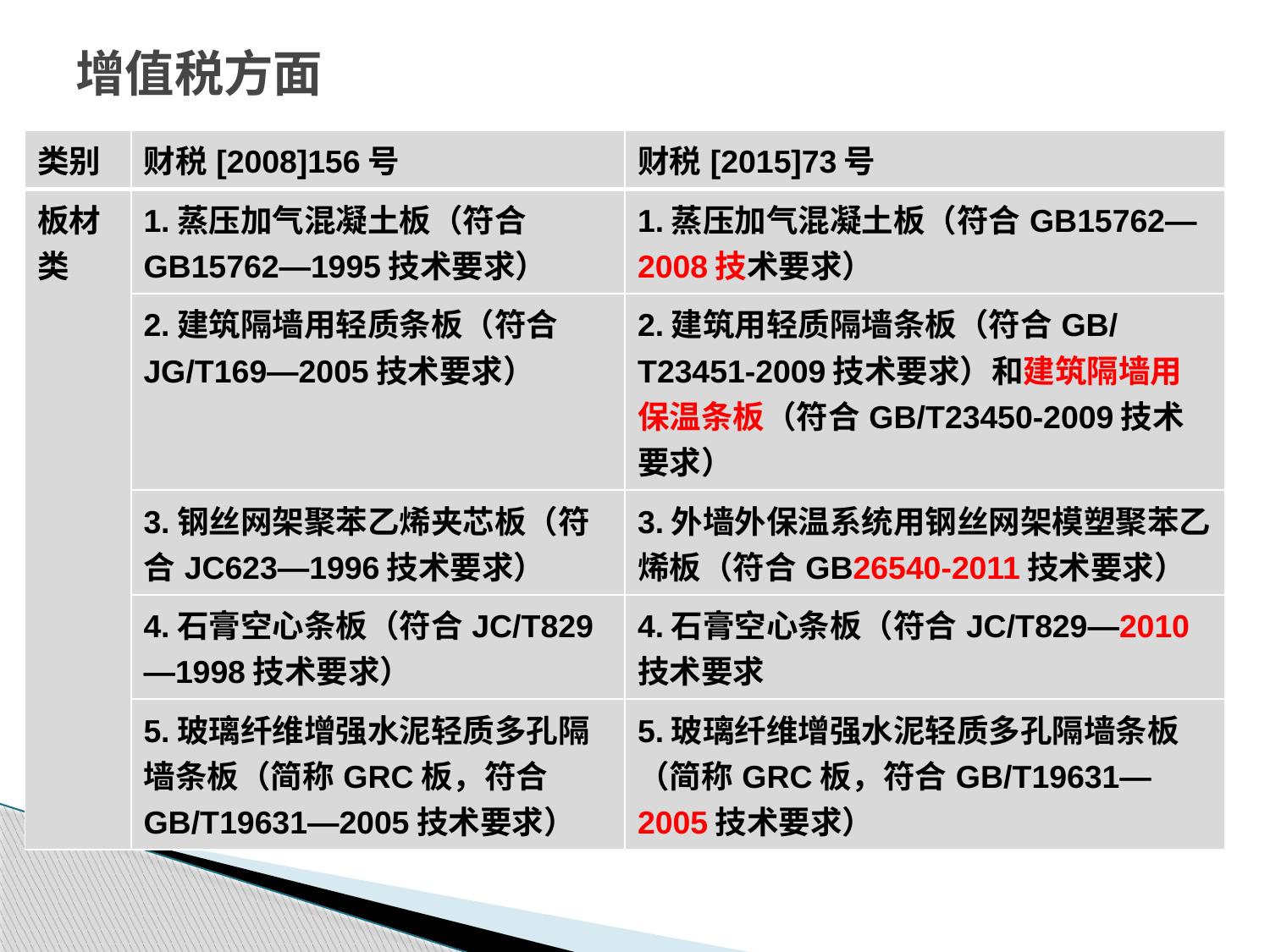

# 增值税方面
| 类别 | 财税[2008]156号 | 财税[2015]73号 |
| --- | --- | --- |
| 板材类 | 1.蒸压加气混凝土板（符合GB15762—1995技术要求） | 1.蒸压加气混凝土板（符合GB15762—2008技术要求） |
|  | 2.建筑隔墙用轻质条板（符合JG/T169—2005技术要求） | 2.建筑用轻质隔墙条板（符合GB/T23451-2009技术要求）和建筑隔墙用保温条板（符合GB/T23450-2009技术要求） |
|  | 3.钢丝网架聚苯乙烯夹芯板（符合JC623—1996技术要求） | 3.外墙外保温系统用钢丝网架模塑聚苯乙烯板（符合GB26540-2011技术要求） |
|  | 4.石膏空心条板（符合JC/T829—1998技术要求） | 4.石膏空心条板（符合JC/T829—2010技术要求 |
|  | 5.玻璃纤维增强水泥轻质多孔隔墙条板（简称GRC板，符合GB/T19631—2005技术要求） | 5.玻璃纤维增强水泥轻质多孔隔墙条板（简称GRC板，符合GB/T19631—2005技术要求） |
新型墙体材料目录